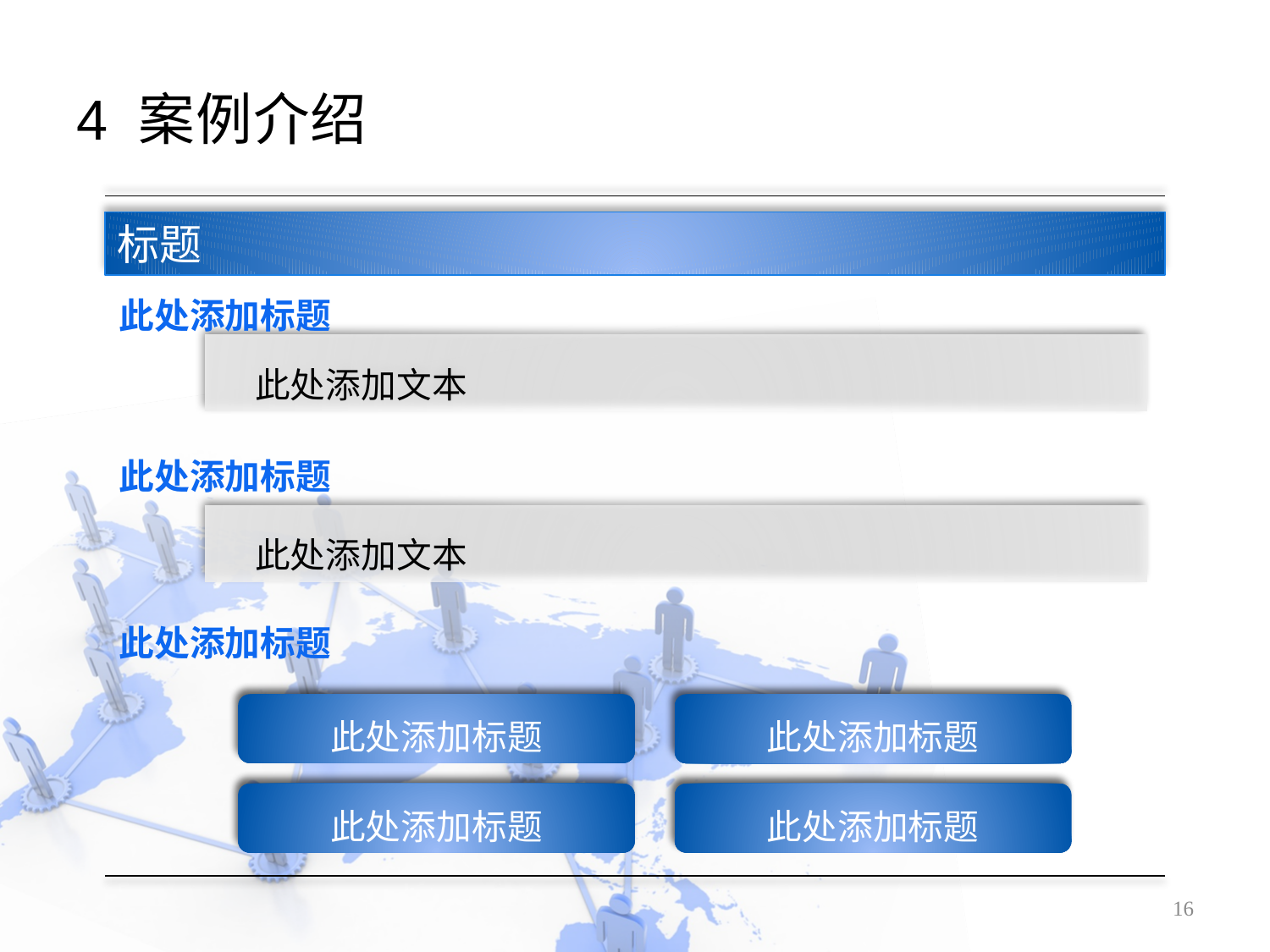

# 4 案例介绍
标题
此处添加标题
此处添加文本
此处添加标题
此处添加文本
此处添加标题
此处添加标题
此处添加标题
此处添加标题
此处添加标题
16